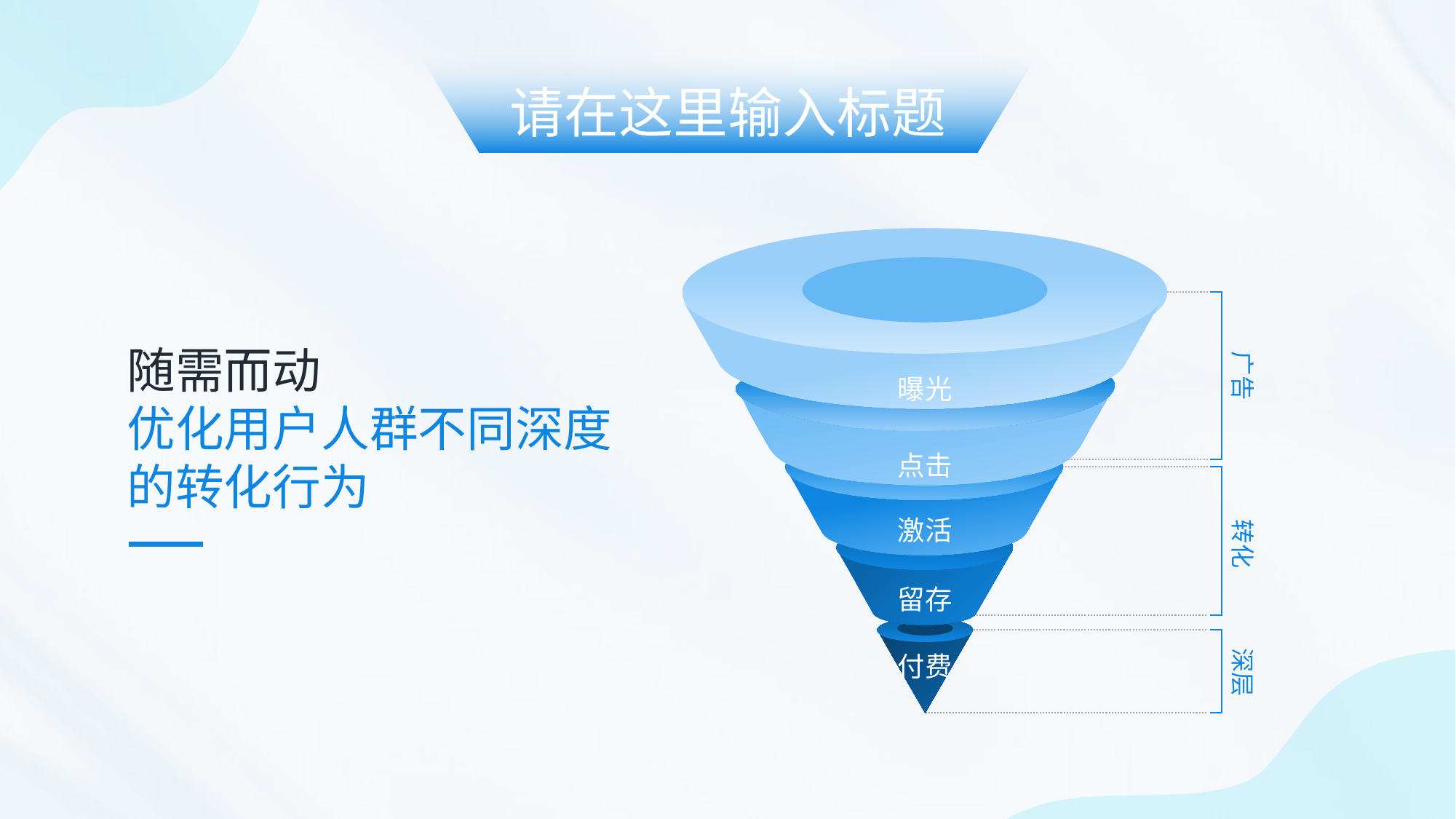

请在这里输入标题

广告

曝光

点击
激活
转化

留存

深层
付费
随需而动
优化用户人群不同深度的转化行为